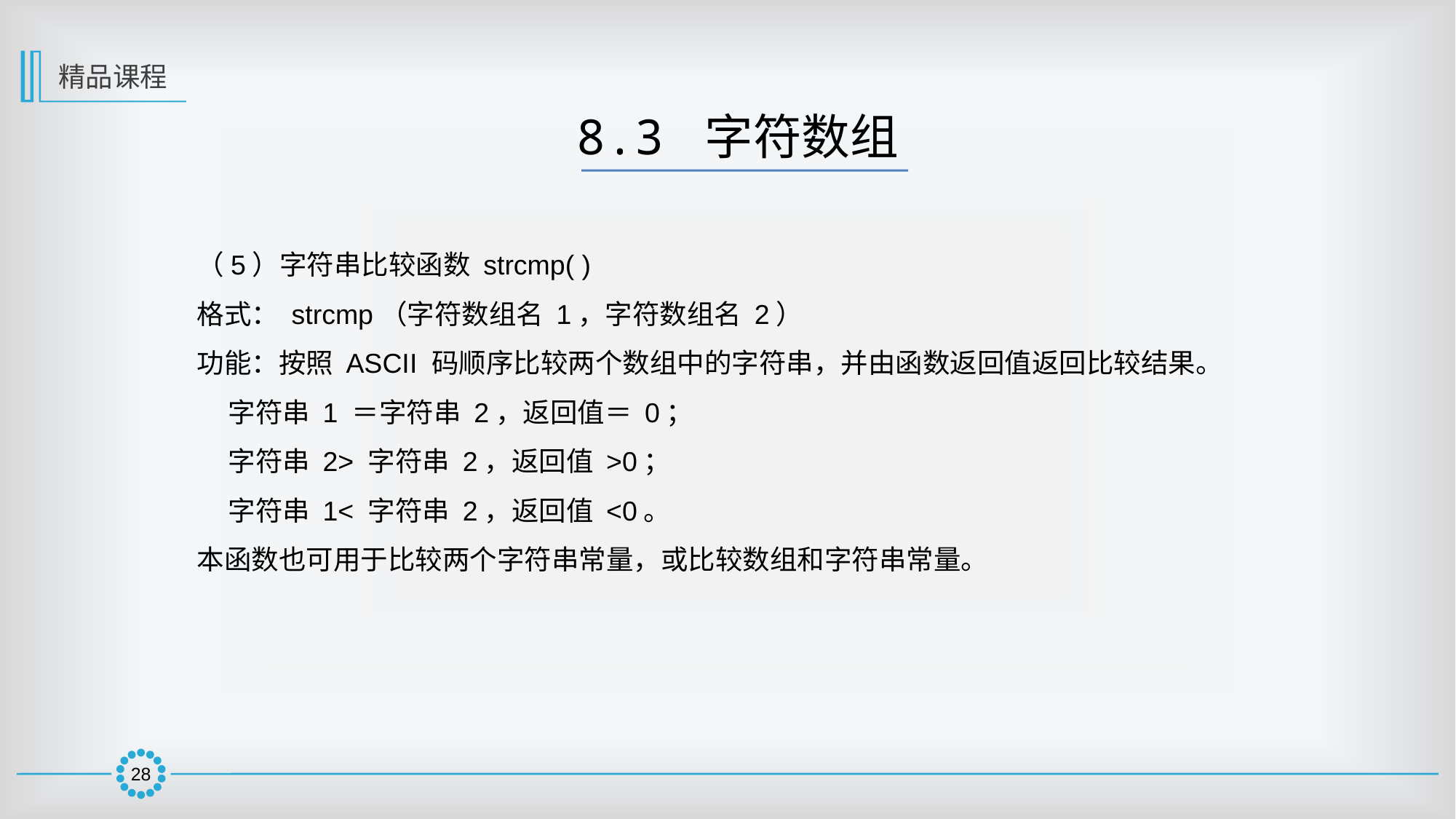

精品课程
8.3 字符数组

（5）字符串比较函数 strcmp( )
格式： strcmp（字符数组名 1，字符数组名 2）
功能：按照 ASCII 码顺序比较两个数组中的字符串，并由函数返回值返回比较结果。
    字符串 1 ＝字符串 2，返回值＝ 0；
    字符串 2> 字符串 2，返回值 >0；
    字符串 1< 字符串 2，返回值 <0。
本函数也可用于比较两个字符串常量，或比较数组和字符串常量。

28